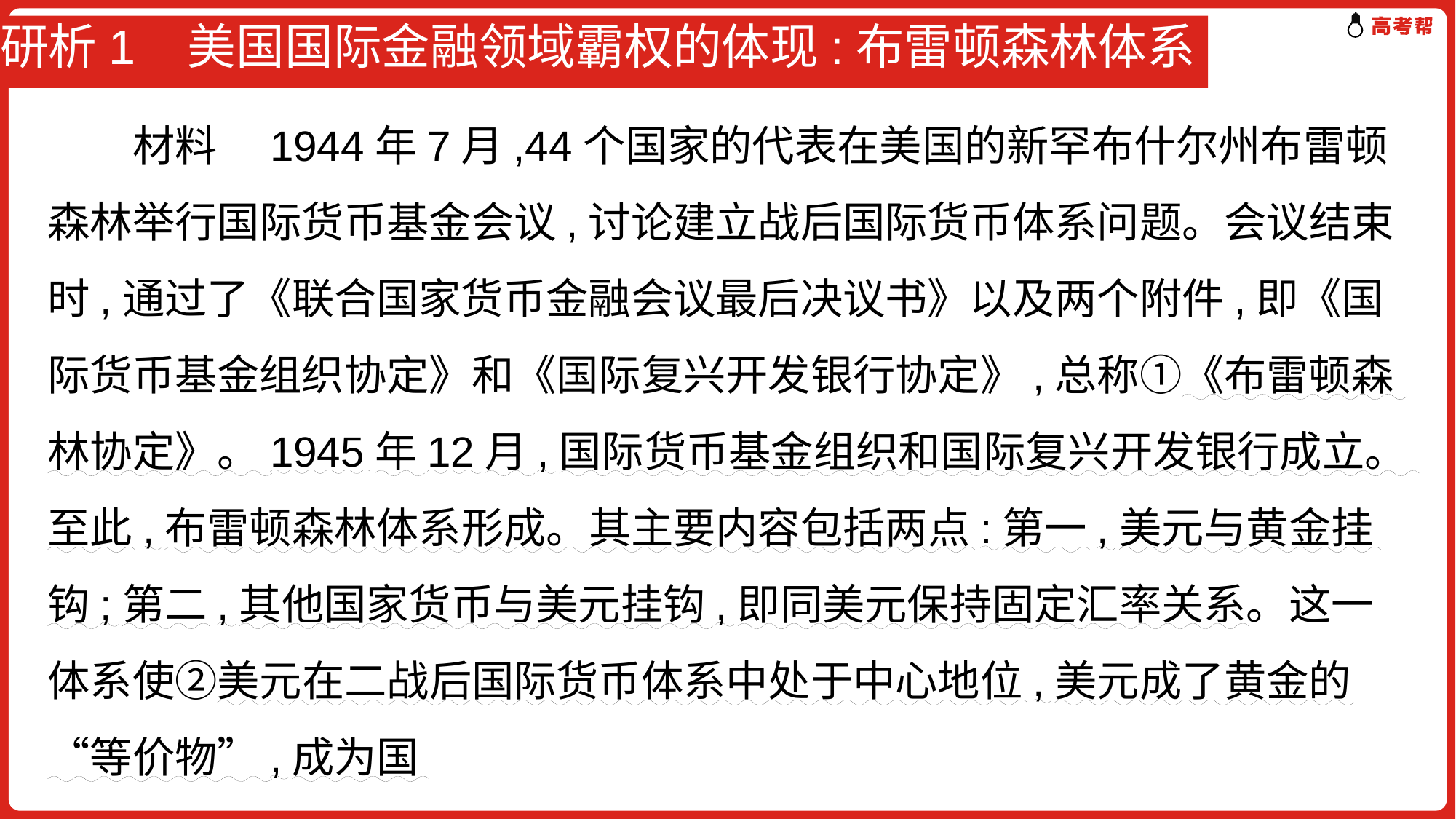

# 研析1   美国国际金融领域霸权的体现:布雷顿森林体系
　　材料　1944年7月,44个国家的代表在美国的新罕布什尔州布雷顿森林举行国际货币基金会议,讨论建立战后国际货币体系问题。会议结束时,通过了《联合国家货币金融会议最后决议书》以及两个附件,即《国际货币基金组织协定》和《国际复兴开发银行协定》,总称①《布雷顿森林协定》。1945年12月,国际货币基金组织和国际复兴开发银行成立。至此,布雷顿森林体系形成。其主要内容包括两点:第一,美元与黄金挂钩;第二,其他国家货币与美元挂钩,即同美元保持固定汇率关系。这一体系使②美元在二战后国际货币体系中处于中心地位,美元成了黄金的“等价物”,成为国